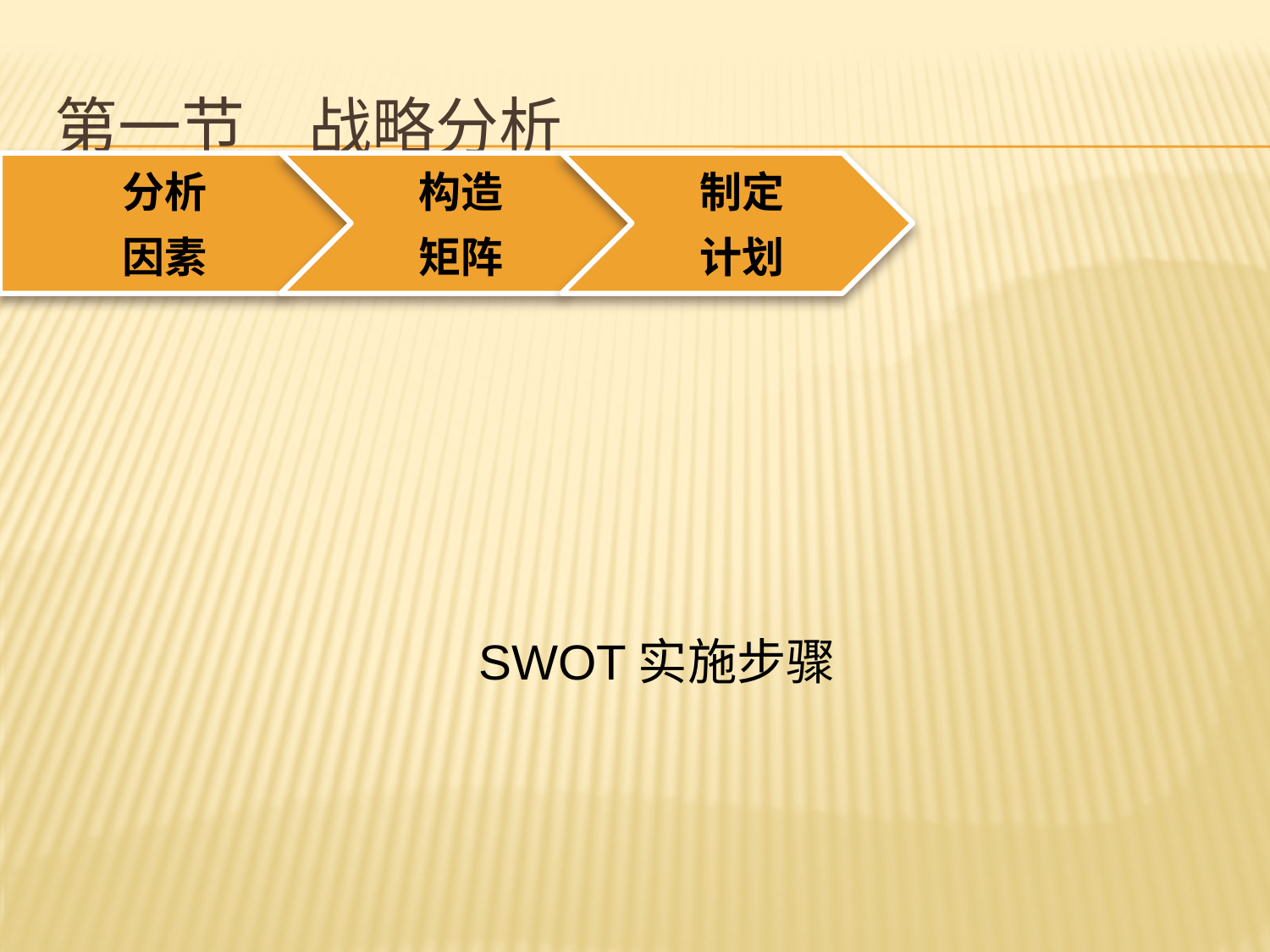

# 第一节　战略分析
三、内外部环境分析

分析
因素
构造
矩阵
制定
计划
SWOT实施步骤